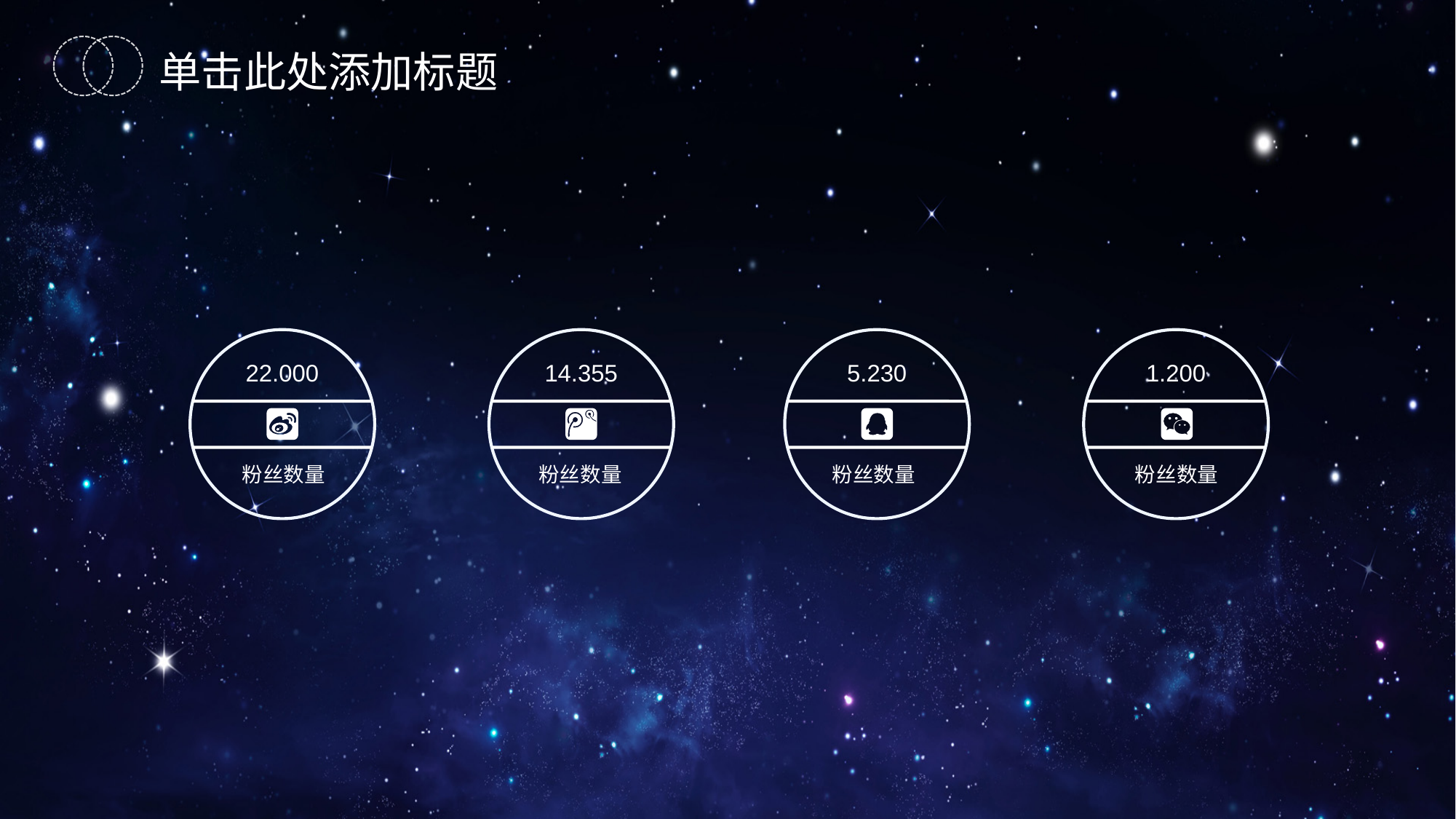

单击此处添加标题

22.000

粉丝数量

14.355

粉丝数量

5.230

粉丝数量

1.200

粉丝数量